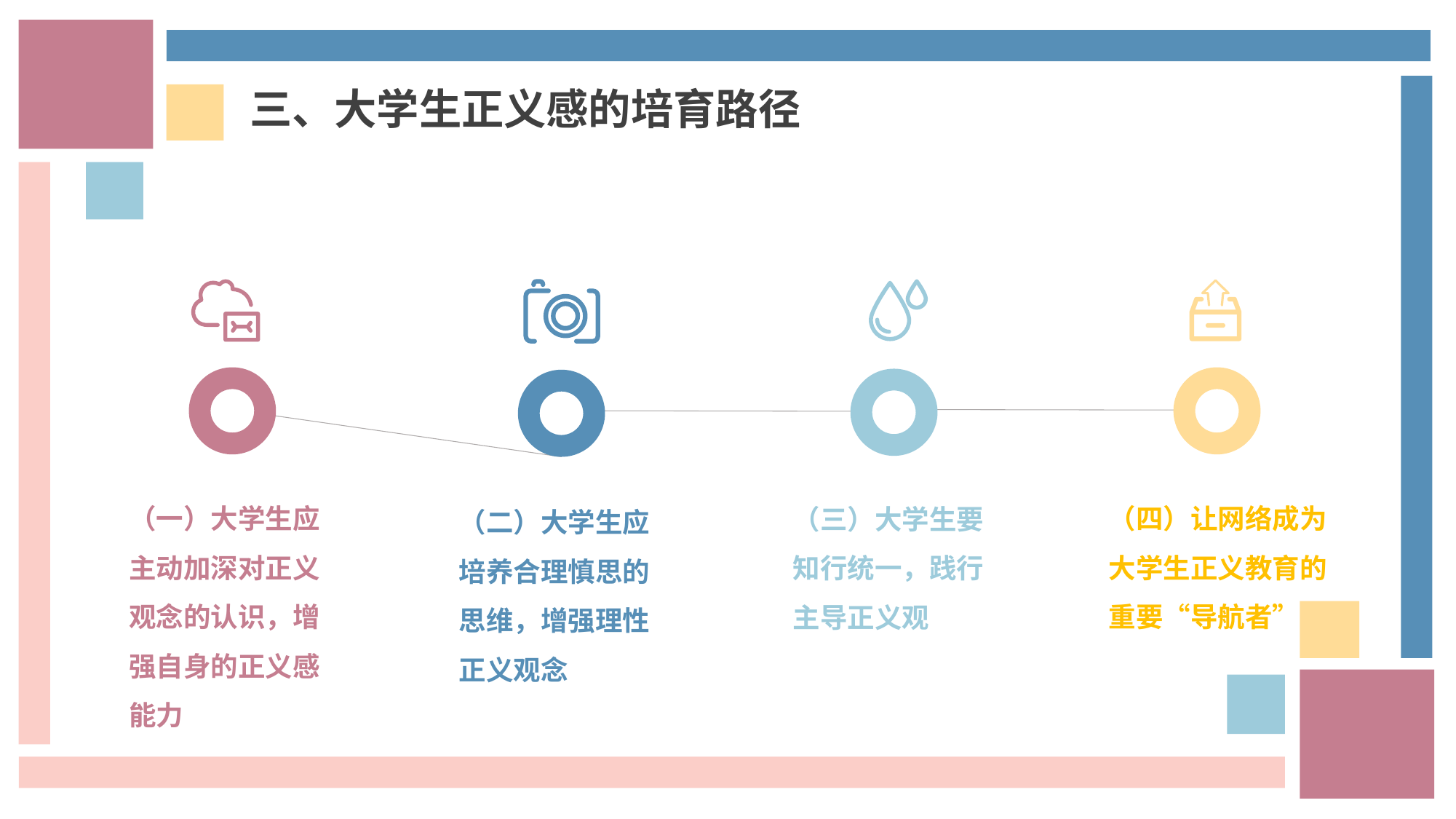

三、大学生正义感的培育路径

（四）让网络成为大学生正义教育的重要“导航者”
（一）大学生应主动加深对正义观念的认识，增强自身的正义感能力
（三）大学生要知行统一，践行主导正义观
（二）大学生应培养合理慎思的思维，增强理性正义观念